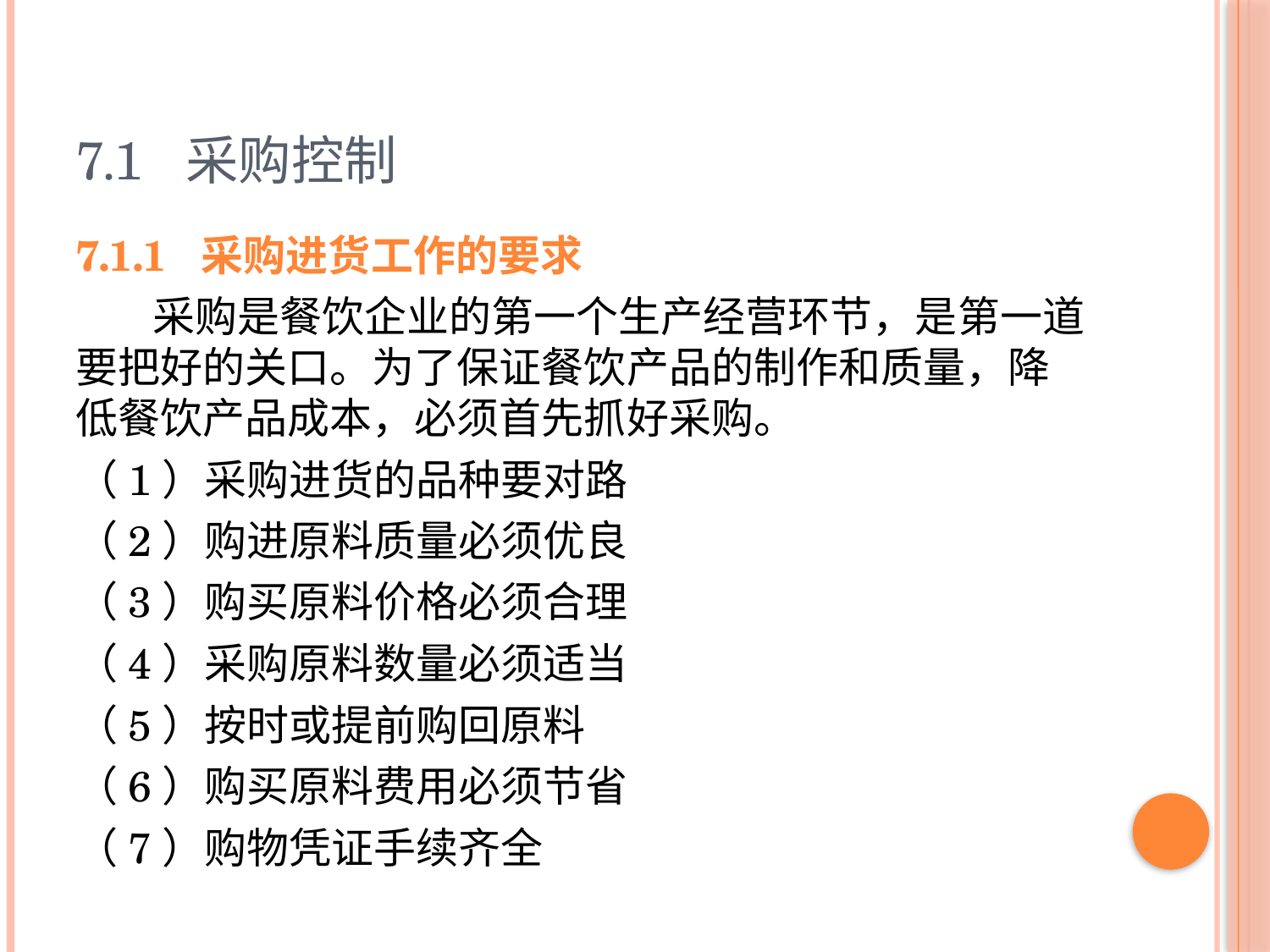

# 7.1  采购控制
7.1.1  采购进货工作的要求
       采购是餐饮企业的第一个生产经营环节，是第一道要把好的关口。为了保证餐饮产品的制作和质量，降低餐饮产品成本，必须首先抓好采购。
（1）采购进货的品种要对路
（2）购进原料质量必须优良
（3）购买原料价格必须合理
（4）采购原料数量必须适当
（5）按时或提前购回原料
（6）购买原料费用必须节省
（7）购物凭证手续齐全